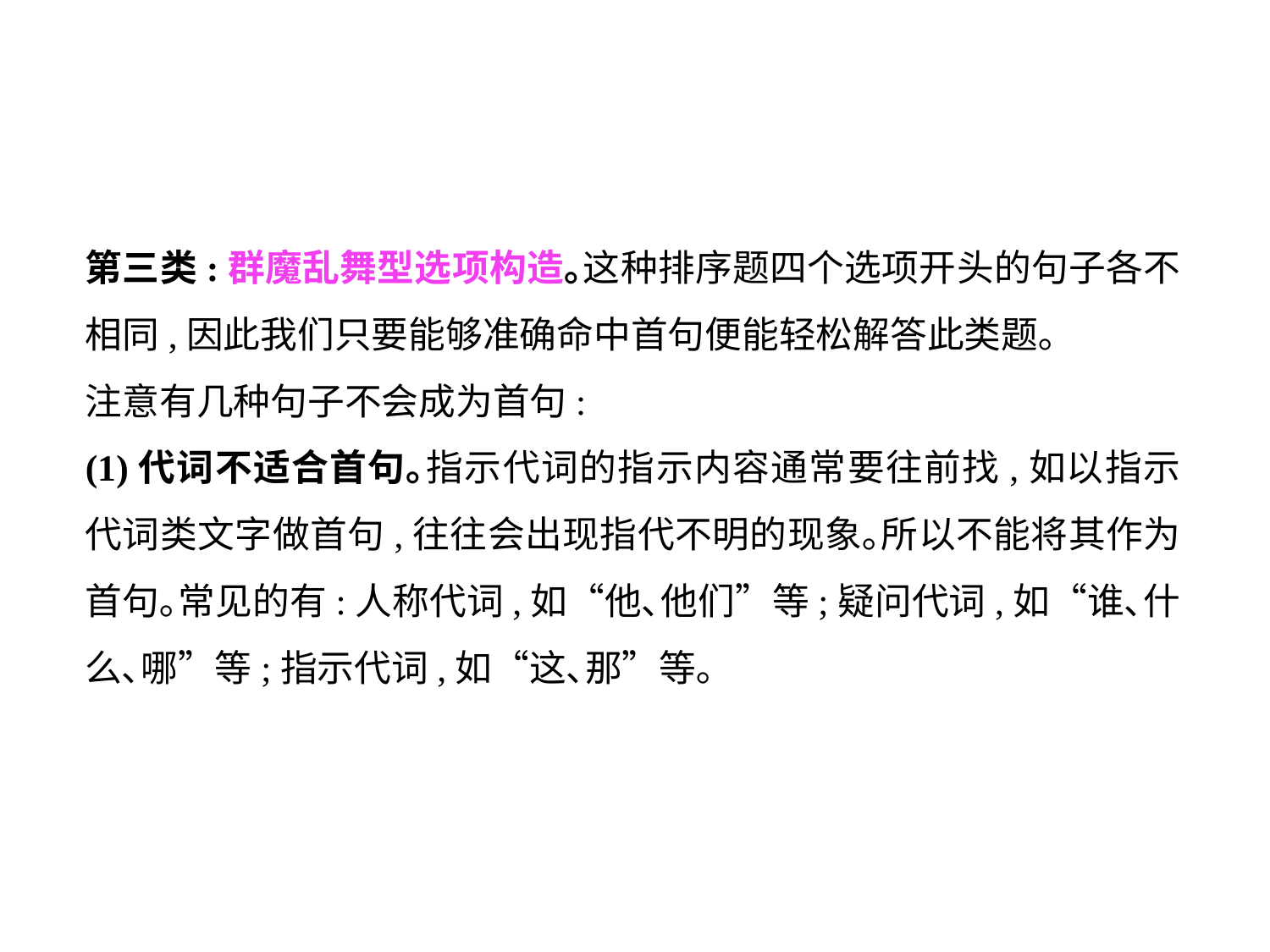

第三类:群魔乱舞型选项构造｡这种排序题四个选项开头的句子各不相同,因此我们只要能够准确命中首句便能轻松解答此类题｡
注意有几种句子不会成为首句:
(1)代词不适合首句｡指示代词的指示内容通常要往前找,如以指示代词类文字做首句,往往会出现指代不明的现象｡所以不能将其作为首句｡常见的有:人称代词,如“他､他们”等;疑问代词,如“谁､什么､哪”等;指示代词,如“这､那”等｡